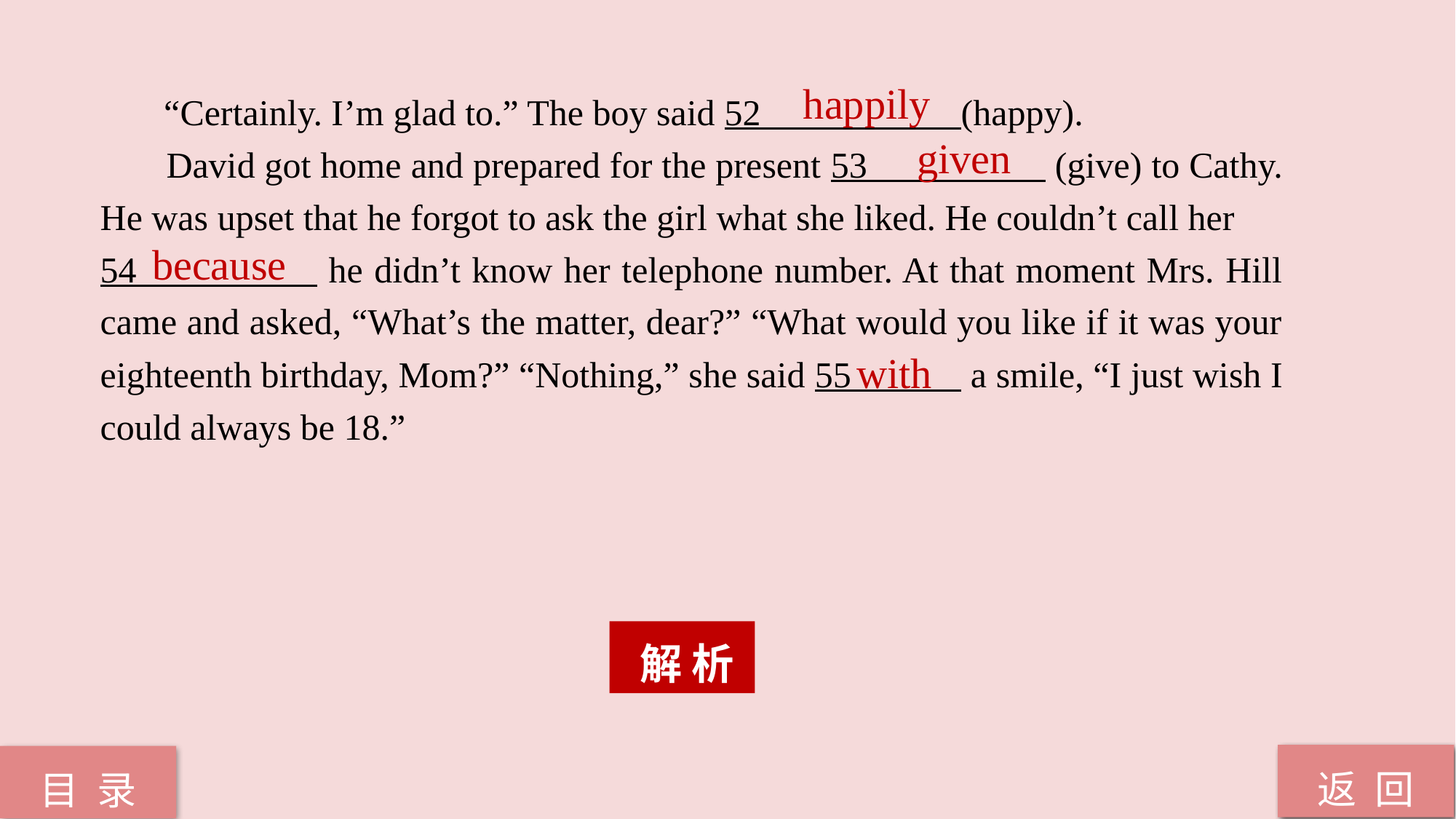

happily
       “Certainly. I’m glad to.” The boy said 52                      (happy).
       David got home and prepared for the present 53                    (give) to Cathy. He was upset that he forgot to ask the girl what she liked. He couldn’t call her
54                 he didn’t know her telephone number. At that moment Mrs. Hill came and asked, “What’s the matter, dear?” “What would you like if it was your eighteenth birthday, Mom?” “Nothing,” she said 55             a smile, “I just wish I could always be 18.”
given
because
with
 解 析
返  回